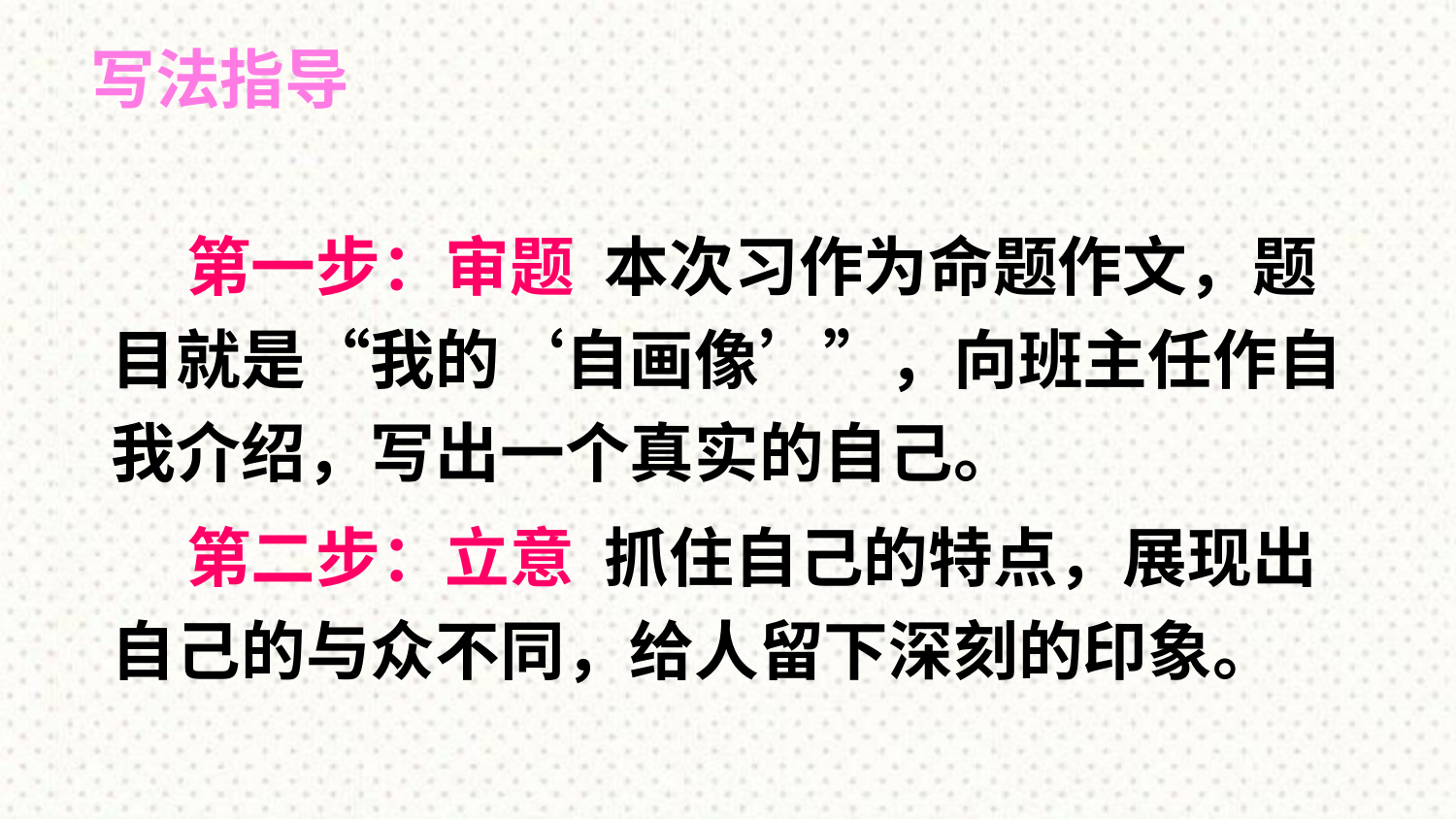

写法指导
    第一步：审题  本次习作为命题作文，题目就是“我的‘自画像’”，向班主任作自我介绍，写出一个真实的自己。
    第二步：立意  抓住自己的特点，展现出自己的与众不同，给人留下深刻的印象。